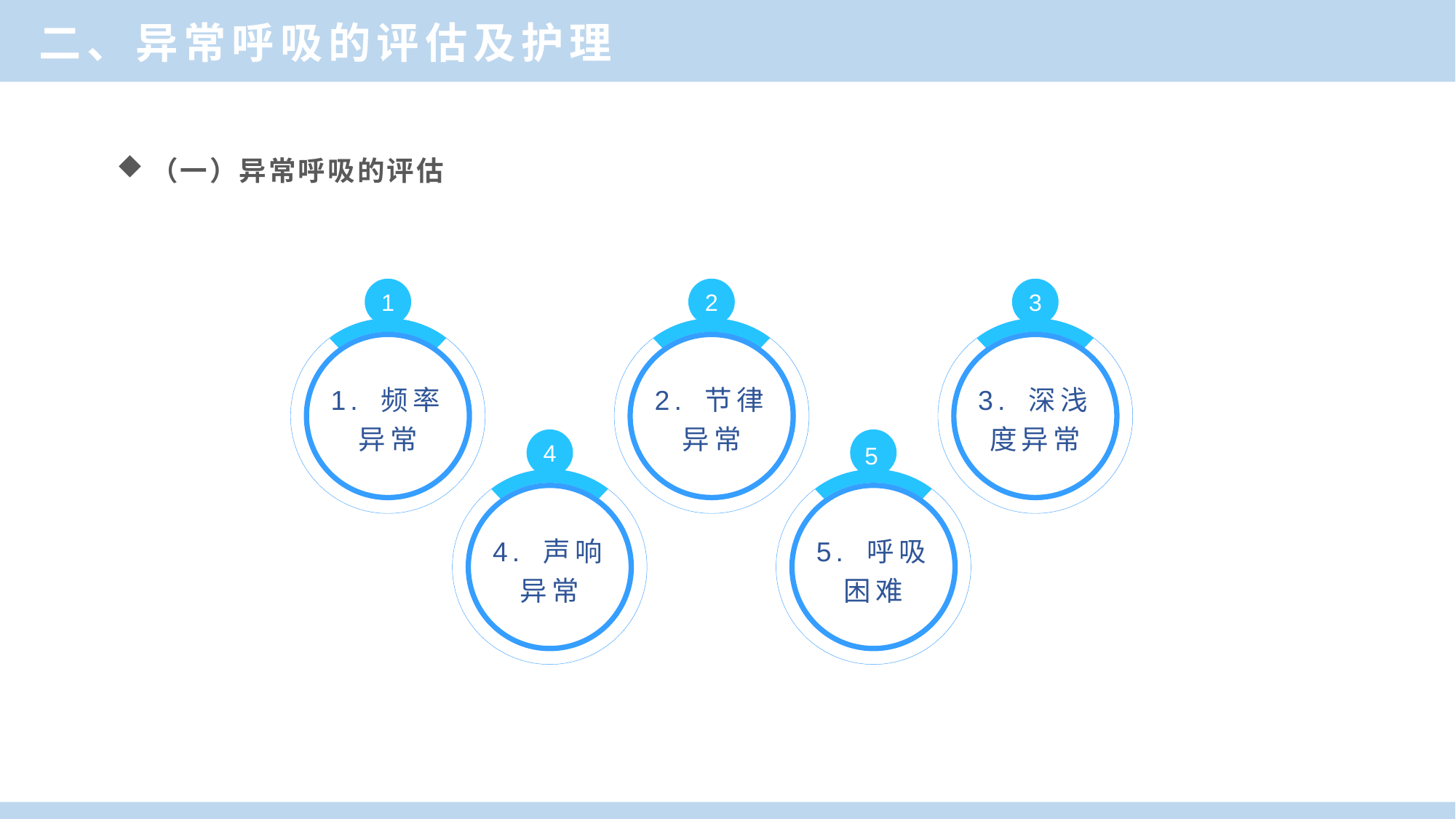

二、异常呼吸的评估及护理
（一）异常呼吸的评估

1

1. 频率异常

2

2. 节律异常

3

3. 深浅度异常

4

4. 声响异常

5

5. 呼吸困难